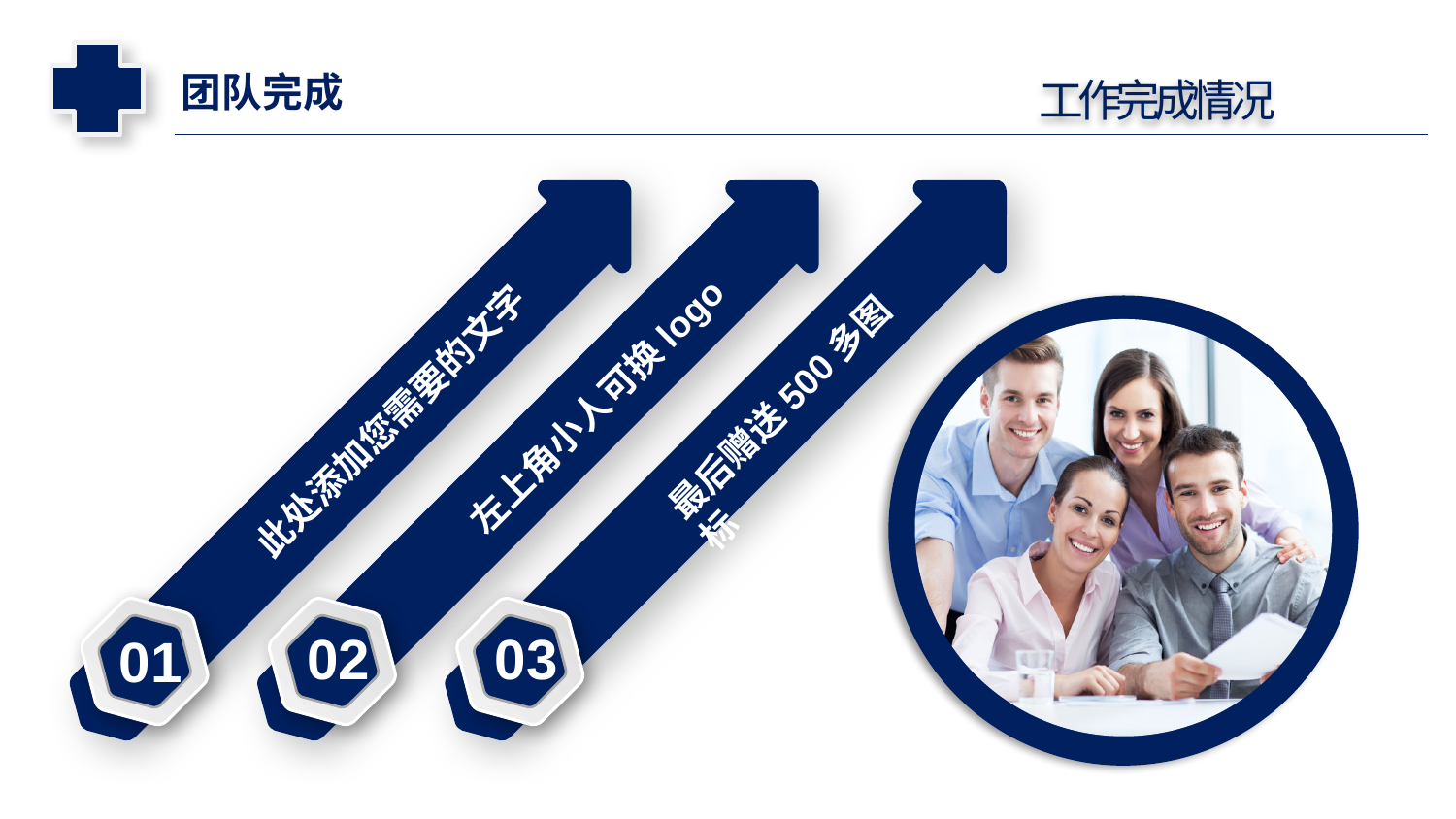

延迟符
团队完成
工作完成情况

左上角小人可换logo
最后赠送500多图标
此处添加您需要的文字

01

02

03